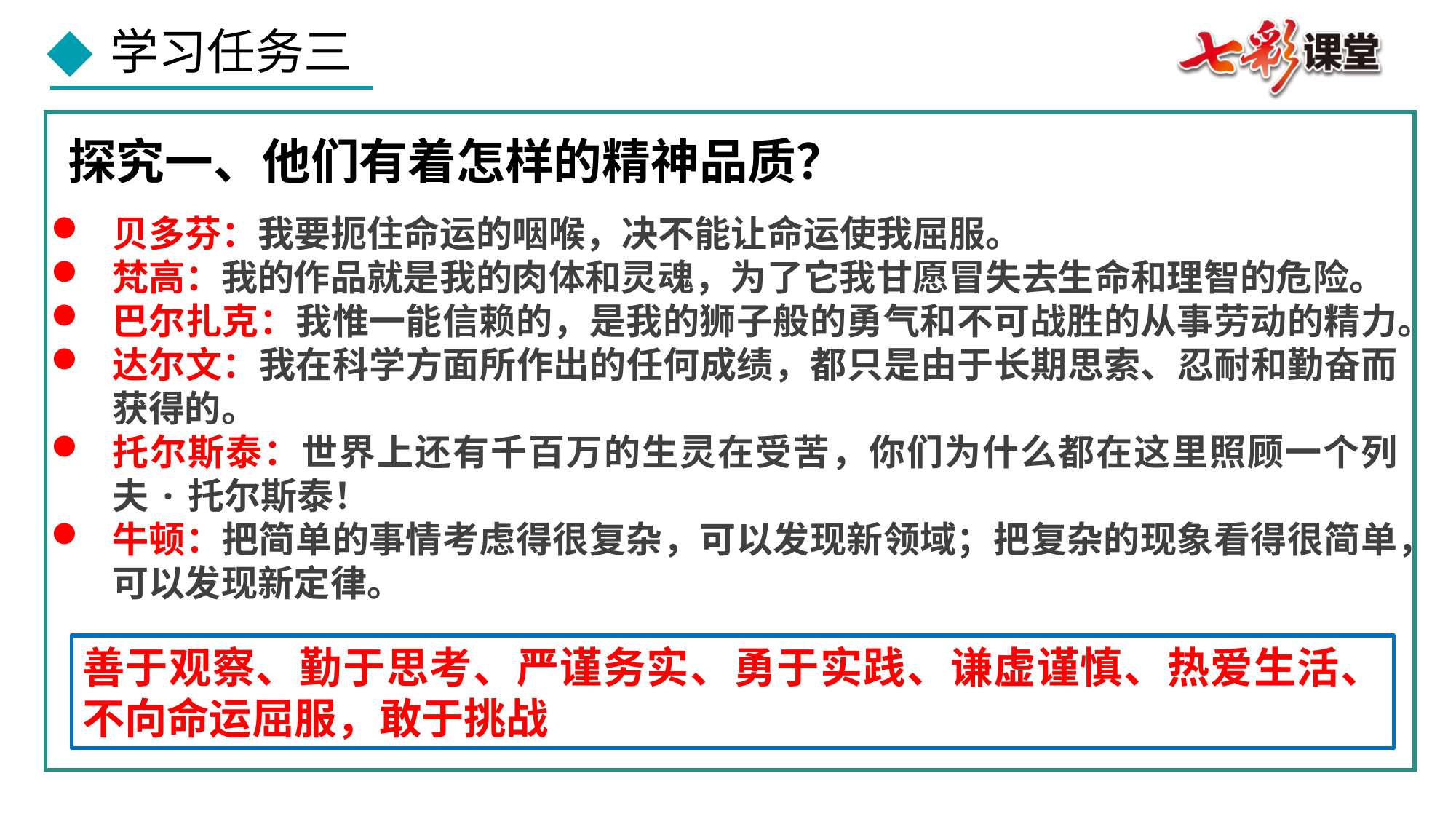

探究一、他们有着怎样的精神品质？
贝多芬：我要扼住命运的咽喉，决不能让命运使我屈服。
梵高：我的作品就是我的肉体和灵魂，为了它我甘愿冒失去生命和理智的危险。
巴尔扎克：我惟一能信赖的，是我的狮子般的勇气和不可战胜的从事劳动的精力。
达尔文：我在科学方面所作出的任何成绩，都只是由于长期思索、忍耐和勤奋而获得的。
托尔斯泰：世界上还有千百万的生灵在受苦，你们为什么都在这里照顾一个列夫·托尔斯泰！
牛顿：把简单的事情考虑得很复杂，可以发现新领域；把复杂的现象看得很简单，可以发现新定律。
善于观察、勤于思考、严谨务实、勇于实践、谦虚谨慎、热爱生活、不向命运屈服，敢于挑战